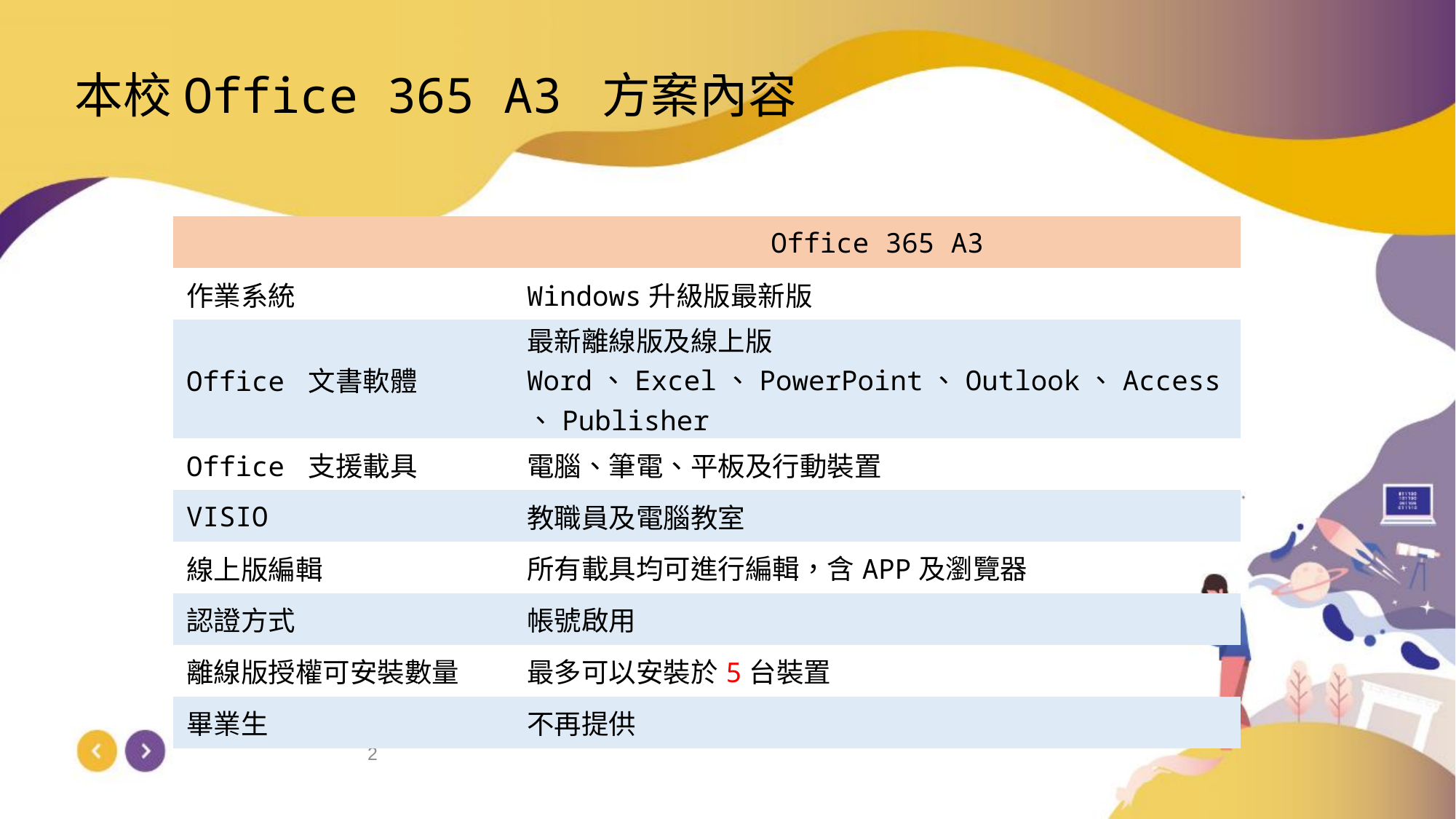

本校Office 365 A3 方案內容
|  | Office 365 A3 |
| --- | --- |
| 作業系統 | Windows升級版最新版 |
| Office 文書軟體 | 最新離線版及線上版 Word、Excel、PowerPoint、Outlook、Access、Publisher |
| Office 支援載具 | 電腦、筆電、平板及行動裝置 |
| VISIO | 教職員及電腦教室 |
| 線上版編輯 | 所有載具均可進行編輯，含APP及瀏覽器 |
| 認證方式 | 帳號啟用 |
| 離線版授權可安裝數量 | 最多可以安裝於5台裝置 |
| 畢業生 | 不再提供 |